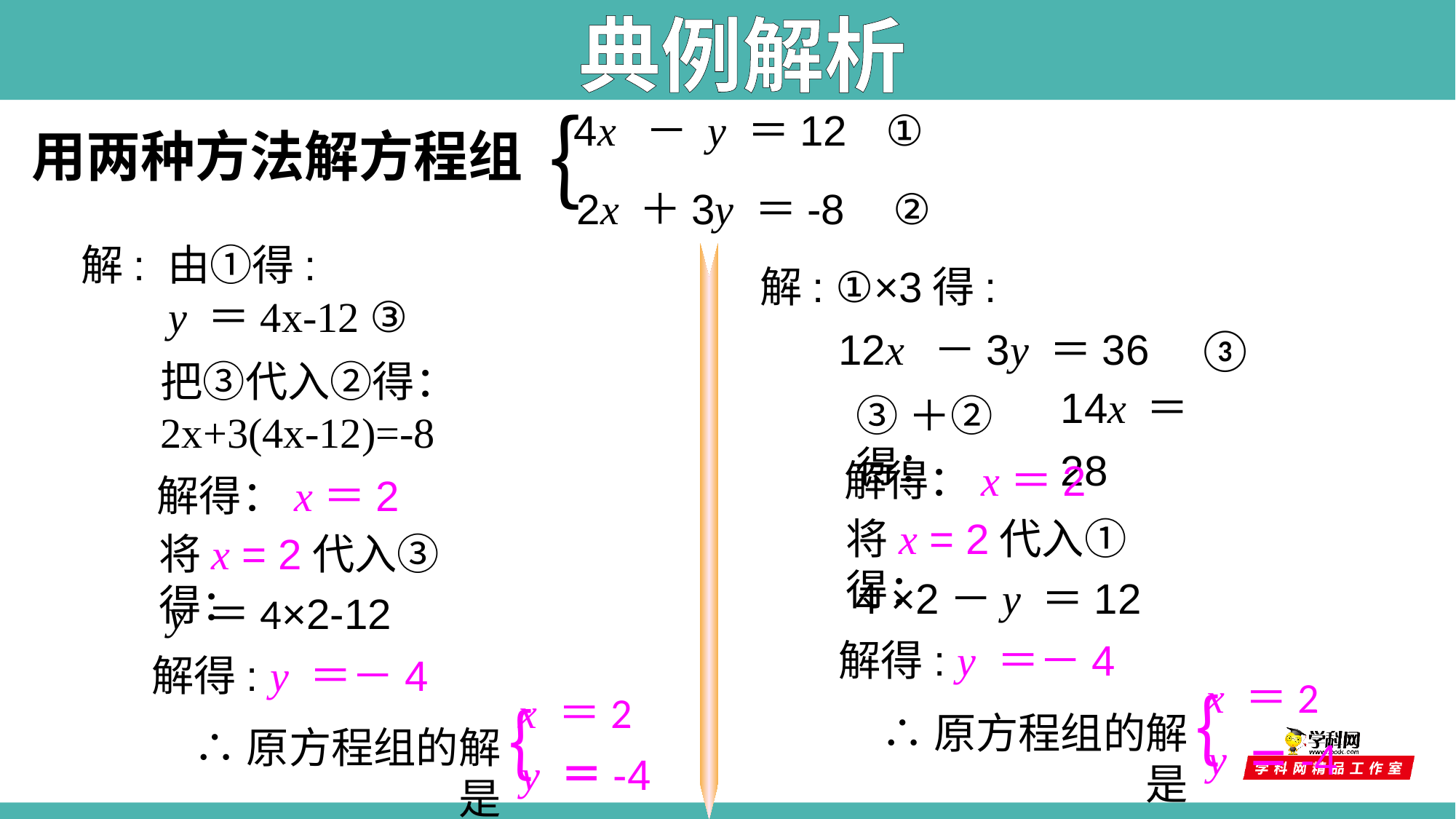

典例解析
4x  － y ＝12    ①
｛
2x ＋3y ＝-8     ②
用两种方法解方程组
解: 由①得:
解: ①×3得:
y ＝4x-12 ③
12x  －3y ＝36     ③
把③代入②得：
2x+3(4x-12)=-8
14x ＝28
③＋②得：
解得：x＝2
解得：x＝2
将x = 2代入①得：
将x = 2代入③得：

4 ×2－y ＝12
y ＝4×2-12
解得: y ＝－4
解得: y ＝－4
x ＝2
y ＝-4
｛
x ＝2
y ＝-4
｛
∴原方程组的解是
∴原方程组的解是